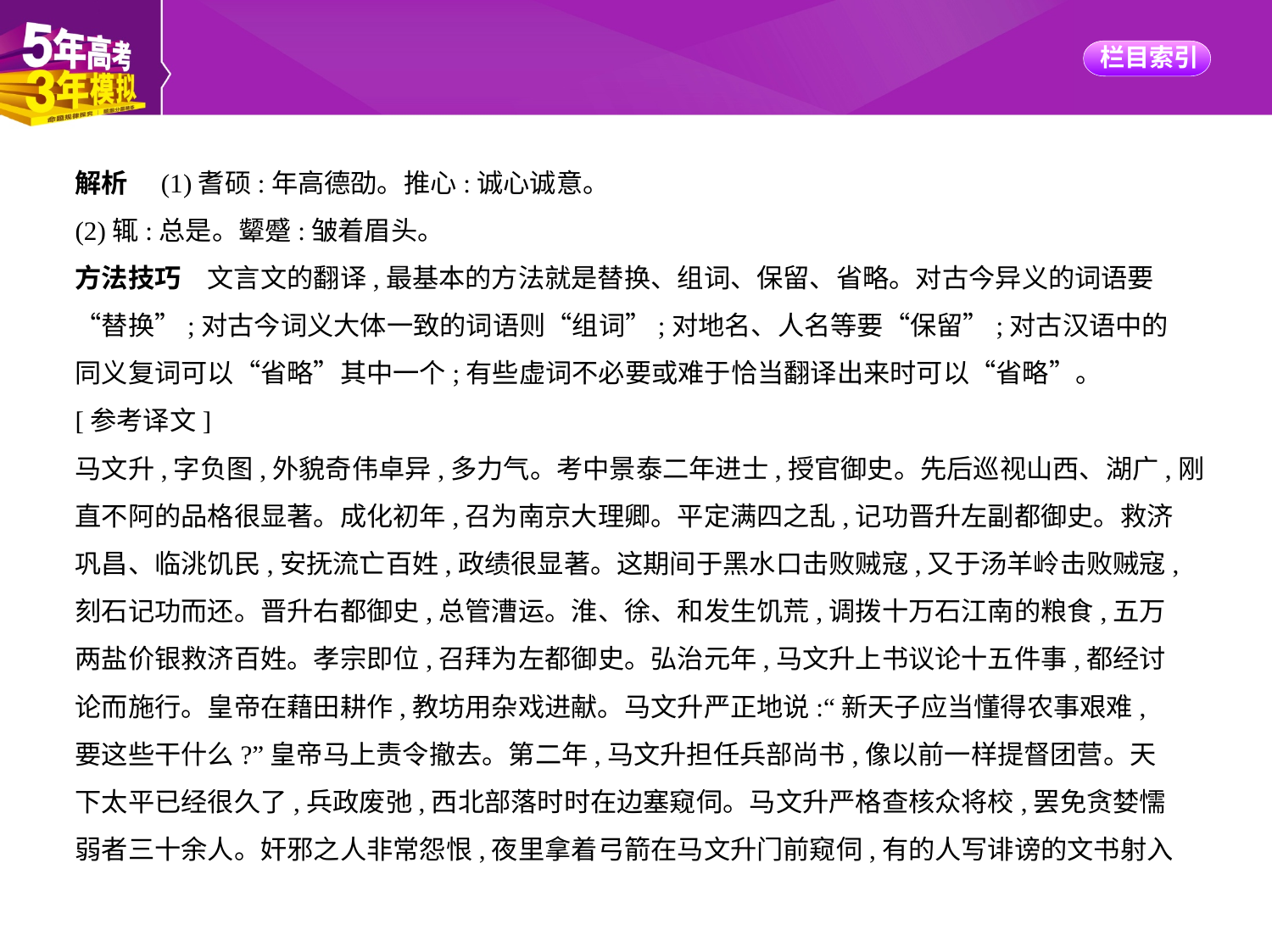

解析　(1)耆硕:年高德劭。推心:诚心诚意。
(2)辄:总是。颦蹙:皱着眉头。
方法技巧　文言文的翻译,最基本的方法就是替换、组词、保留、省略。对古今异义的词语要
“替换”;对古今词义大体一致的词语则“组词”;对地名、人名等要“保留”;对古汉语中的
同义复词可以“省略”其中一个;有些虚词不必要或难于恰当翻译出来时可以“省略”。
[参考译文]
马文升,字负图,外貌奇伟卓异,多力气。考中景泰二年进士,授官御史。先后巡视山西、湖广,刚
直不阿的品格很显著。成化初年,召为南京大理卿。平定满四之乱,记功晋升左副都御史。救济
巩昌、临洮饥民,安抚流亡百姓,政绩很显著。这期间于黑水口击败贼寇,又于汤羊岭击败贼寇,
刻石记功而还。晋升右都御史,总管漕运。淮、徐、和发生饥荒,调拨十万石江南的粮食,五万
两盐价银救济百姓。孝宗即位,召拜为左都御史。弘治元年,马文升上书议论十五件事,都经讨
论而施行。皇帝在藉田耕作,教坊用杂戏进献。马文升严正地说:“新天子应当懂得农事艰难,
要这些干什么?”皇帝马上责令撤去。第二年,马文升担任兵部尚书,像以前一样提督团营。天
下太平已经很久了,兵政废弛,西北部落时时在边塞窥伺。马文升严格查核众将校,罢免贪婪懦
弱者三十余人。奸邪之人非常怨恨,夜里拿着弓箭在马文升门前窥伺,有的人写诽谤的文书射入